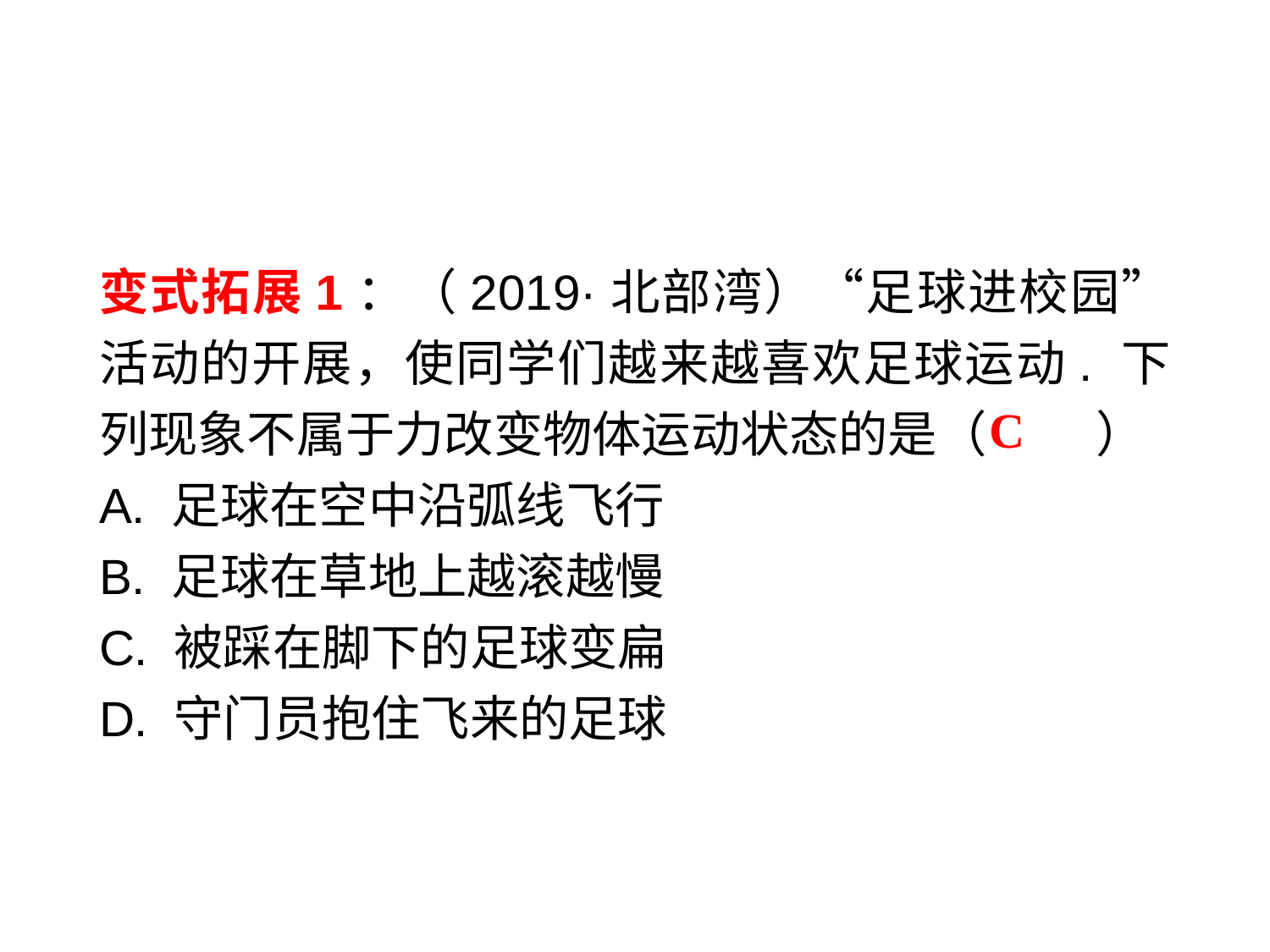

变式拓展1：（2019·北部湾）“足球进校园”活动的开展，使同学们越来越喜欢足球运动. 下列现象不属于力改变物体运动状态的是（　 　）
A. 足球在空中沿弧线飞行
B. 足球在草地上越滚越慢
C. 被踩在脚下的足球变扁
D. 守门员抱住飞来的足球
C